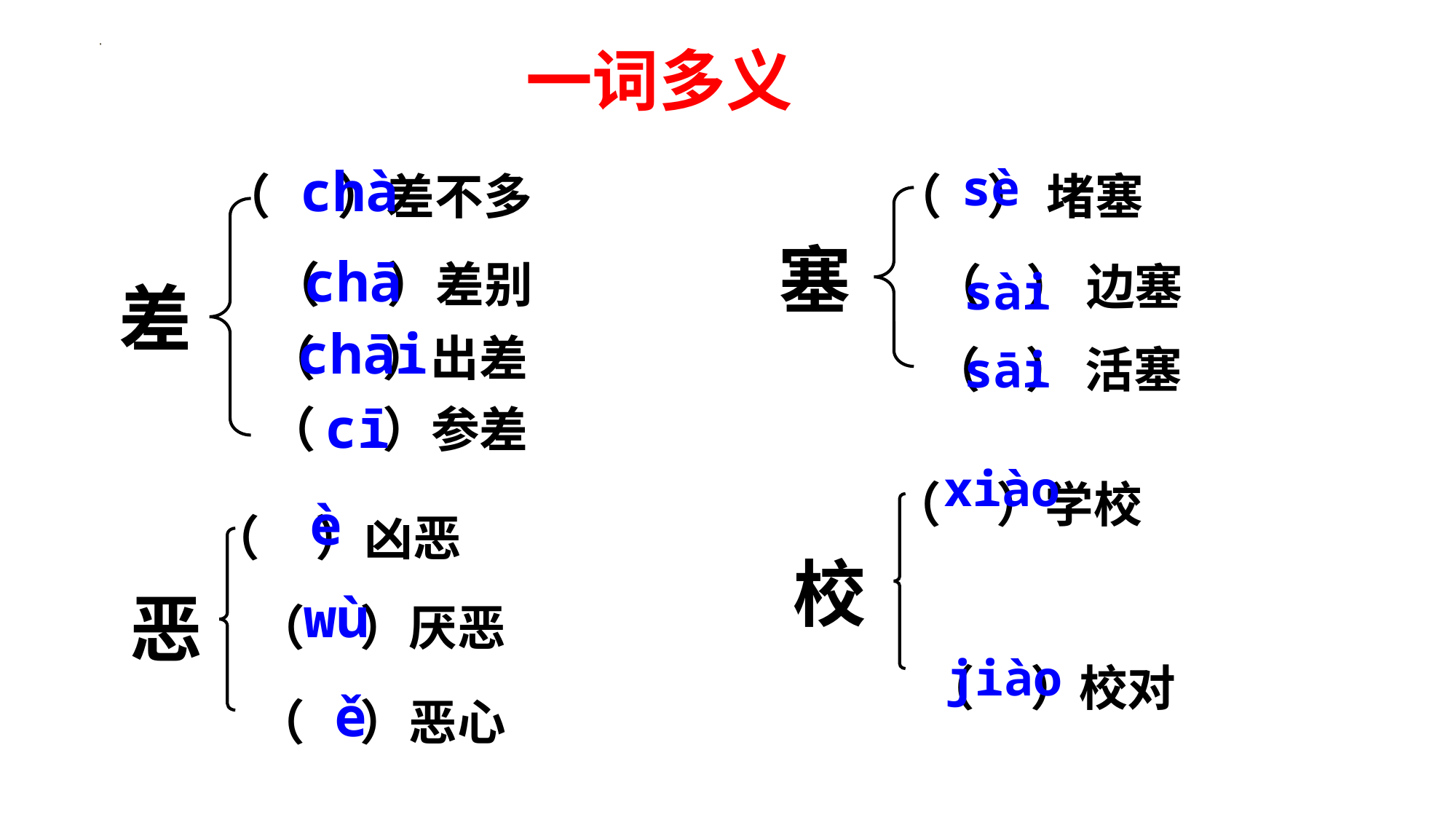

一词多义
sè
chà
（      ）差不多
（    ） 堵塞

塞
chā
（      ）差别
（    ） 边塞
sài
差
chāi
（      ）出差
（    ） 活塞
sāi
cī
（      ）参差
（     ）学校
xiào
（     ）凶恶
è

校

恶
（     ）厌恶
wù
（     ）校对
jiào
（     ）恶心
  ě